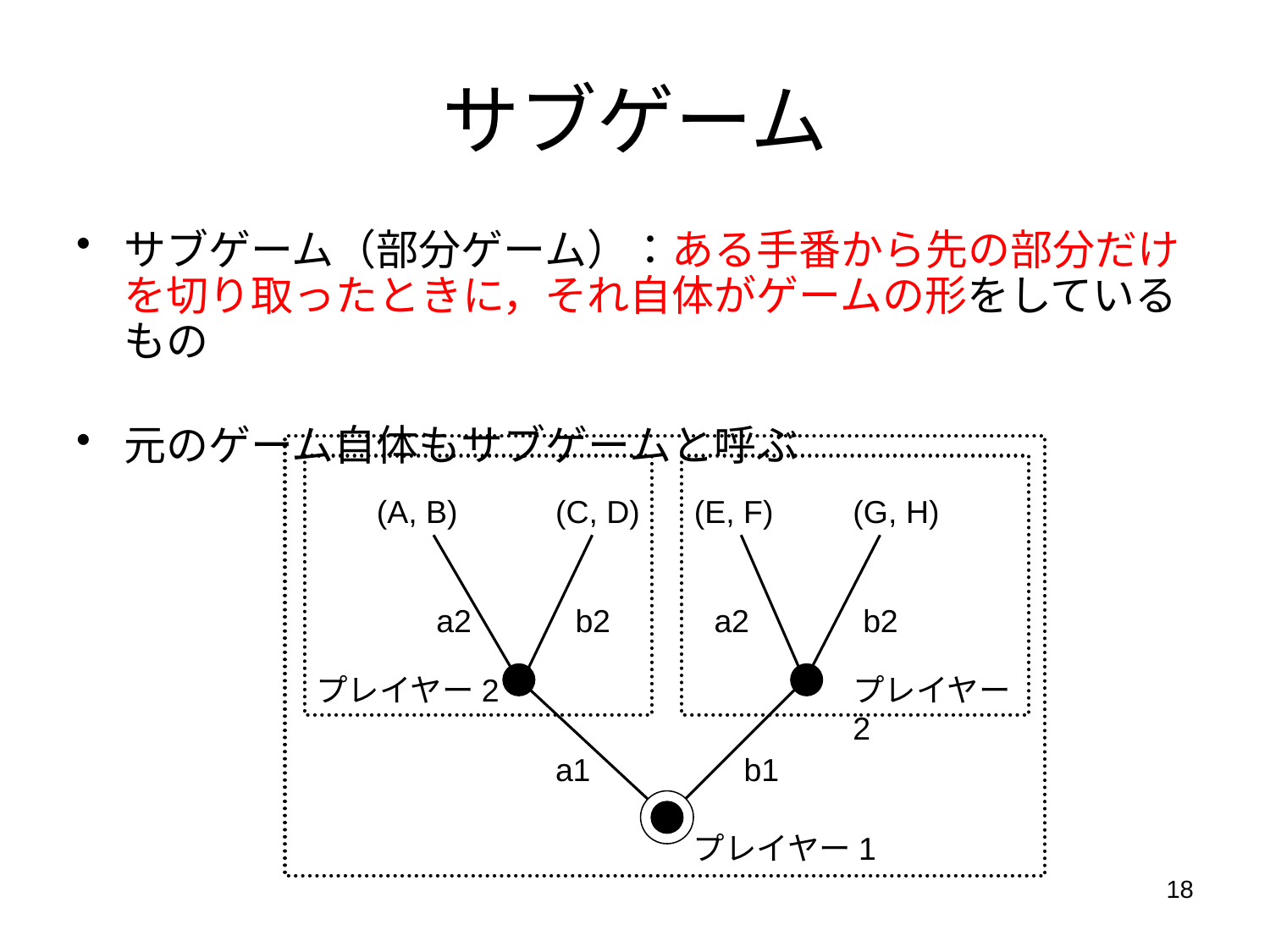

サブゲーム
サブゲーム（部分ゲーム）：ある手番から先の部分だけを切り取ったときに，それ自体がゲームの形をしているもの

元のゲーム自体もサブゲームと呼ぶ

(A, B)
(C, D)
(E, F)
(G, H)

a2
b2
a2
b2
プレイヤー2

プレイヤー2

a1
b1

プレイヤー1
18